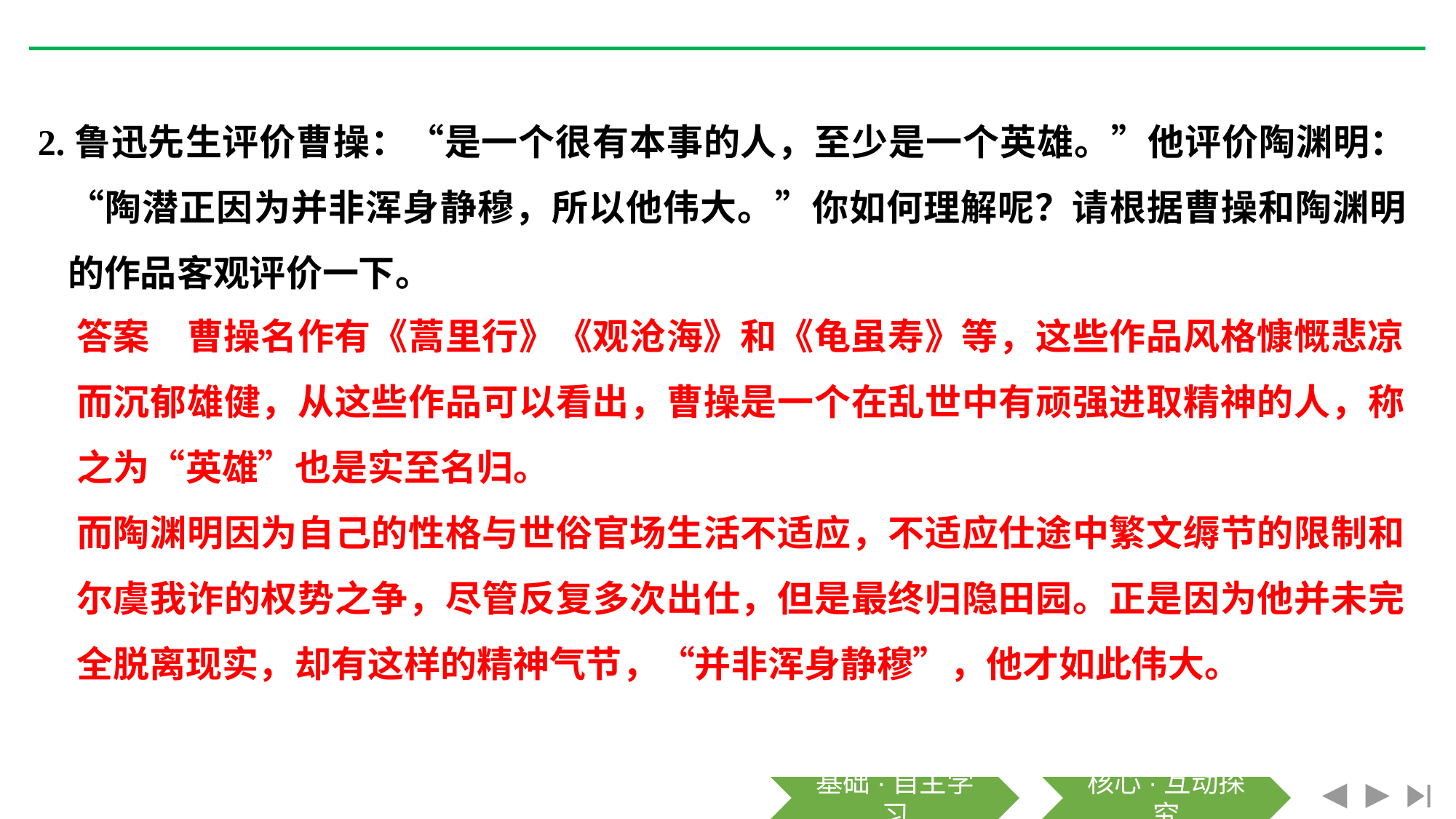

2.鲁迅先生评价曹操：“是一个很有本事的人，至少是一个英雄。”他评价陶渊明：“陶潜正因为并非浑身静穆，所以他伟大。”你如何理解呢？请根据曹操和陶渊明的作品客观评价一下。
答案　曹操名作有《蒿里行》《观沧海》和《龟虽寿》等，这些作品风格慷慨悲凉而沉郁雄健，从这些作品可以看出，曹操是一个在乱世中有顽强进取精神的人，称之为“英雄”也是实至名归。
而陶渊明因为自己的性格与世俗官场生活不适应，不适应仕途中繁文缛节的限制和尔虞我诈的权势之争，尽管反复多次出仕，但是最终归隐田园。正是因为他并未完全脱离现实，却有这样的精神气节，“并非浑身静穆”，他才如此伟大。